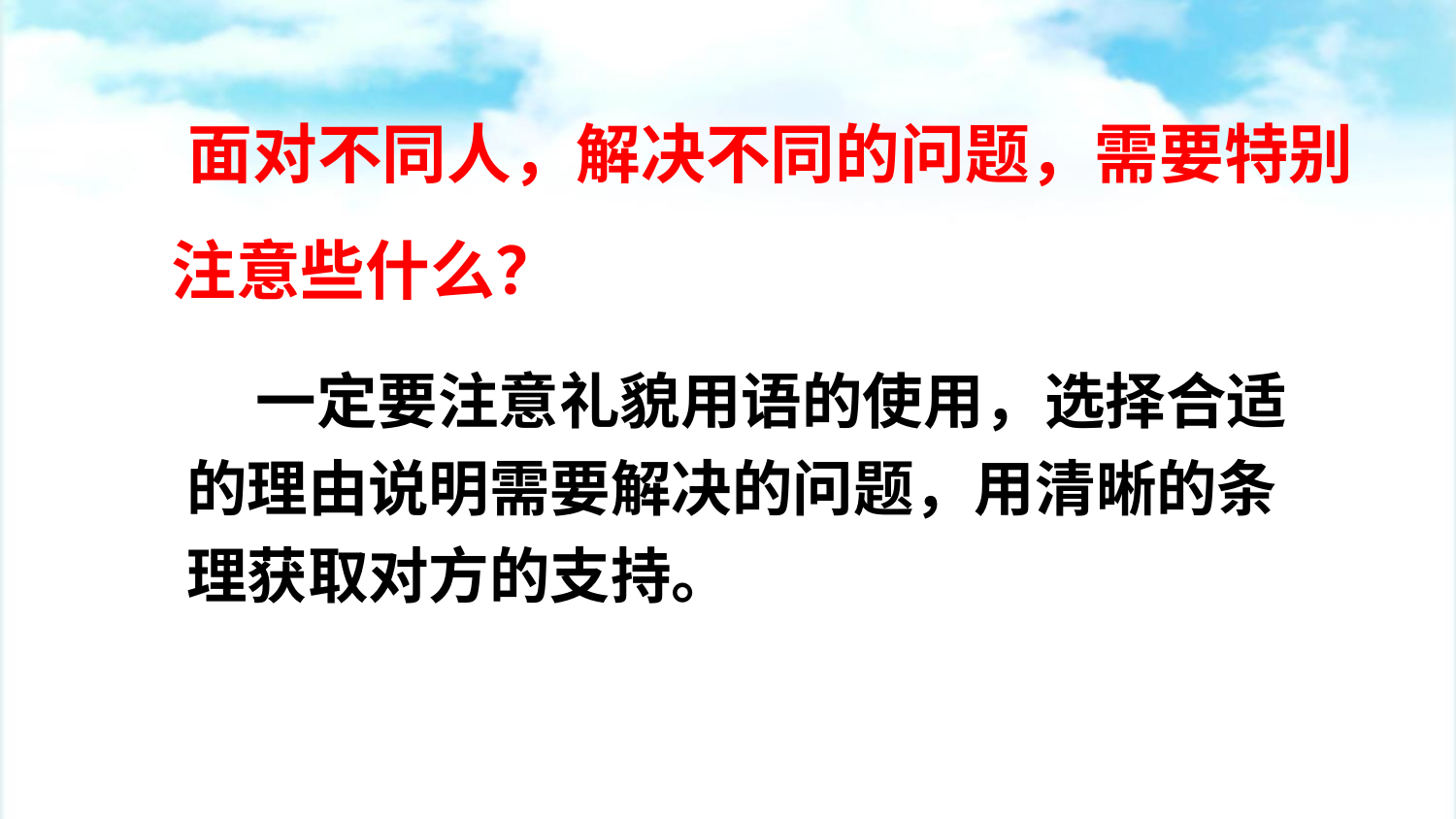

面对不同人，解决不同的问题，需要特别注意些什么？
    一定要注意礼貌用语的使用，选择合适的理由说明需要解决的问题，用清晰的条理获取对方的支持。